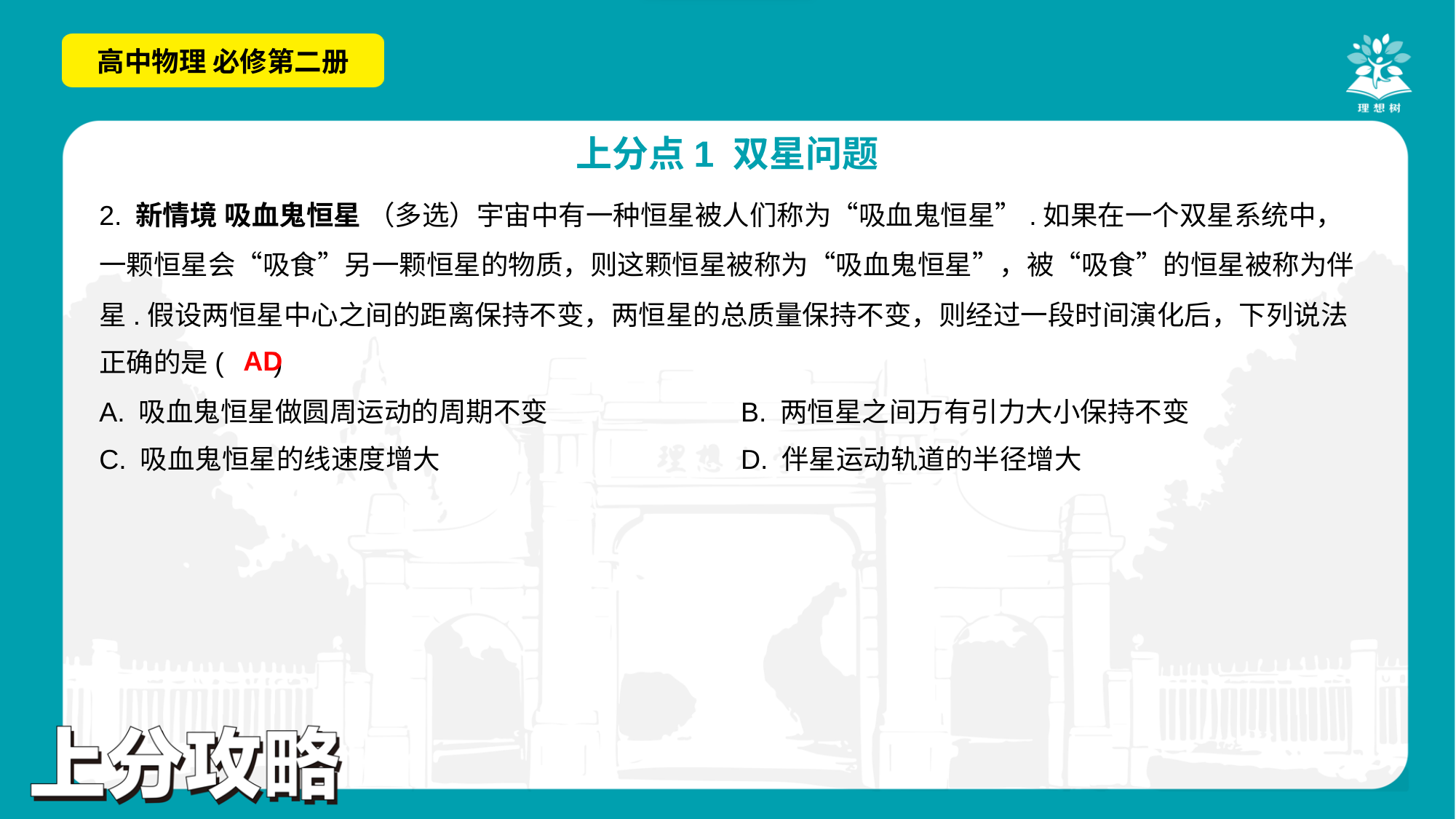

2. 新情境 吸血鬼恒星 （多选）宇宙中有一种恒星被人们称为“吸血鬼恒星”.如果在一个双星系统中，
一颗恒星会“吸食”另一颗恒星的物质，则这颗恒星被称为“吸血鬼恒星”，被“吸食”的恒星被称为伴
星.假设两恒星中心之间的距离保持不变，两恒星的总质量保持不变，则经过一段时间演化后，下列说法
正确的是(       )
AD
A. 吸血鬼恒星做圆周运动的周期不变	B. 两恒星之间万有引力大小保持不变
C. 吸血鬼恒星的线速度增大	D. 伴星运动轨道的半径增大